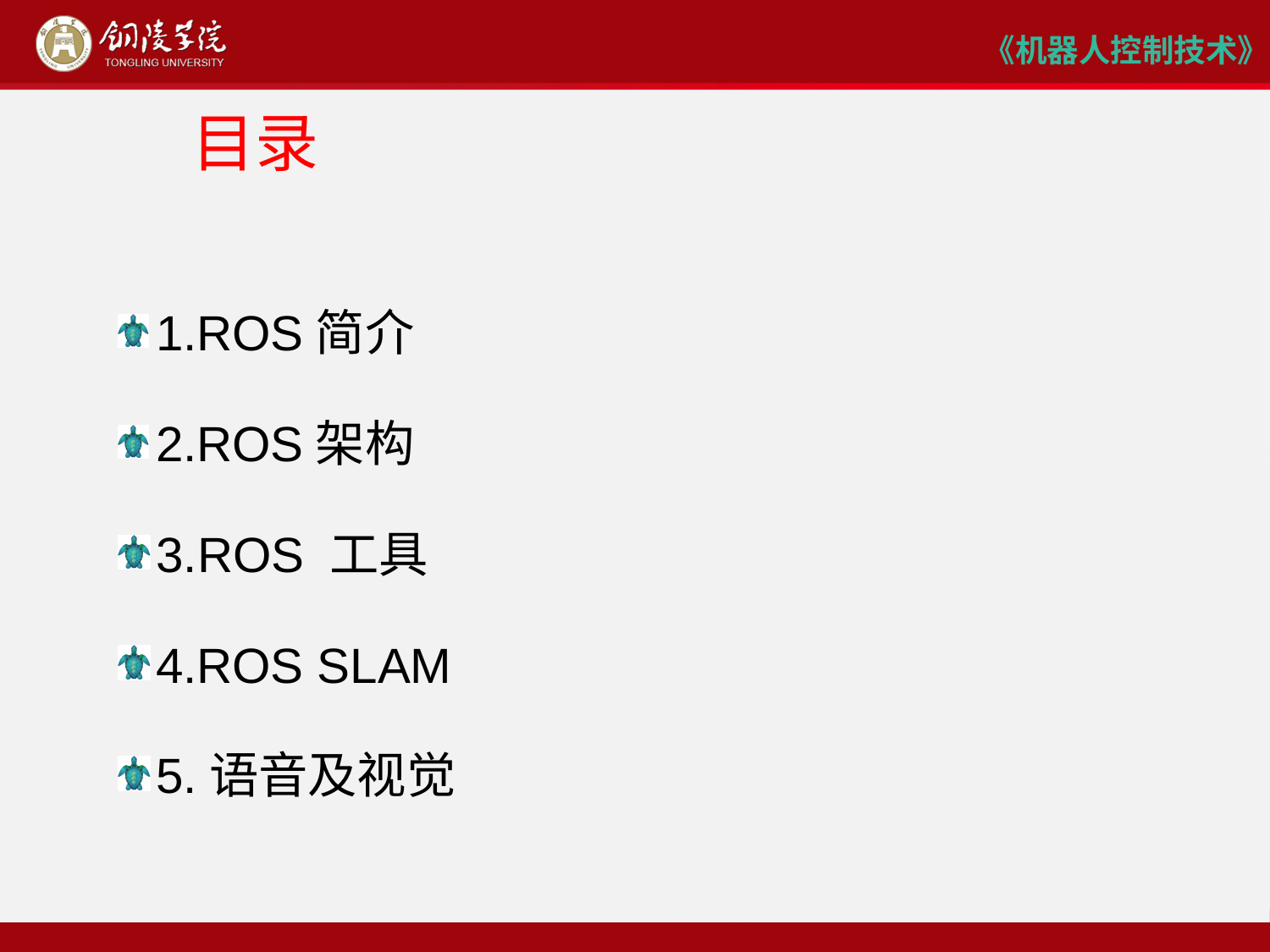

# 目录
1.ROS简介

2.ROS架构

3.ROS 工具

4.ROS SLAM

5.语音及视觉